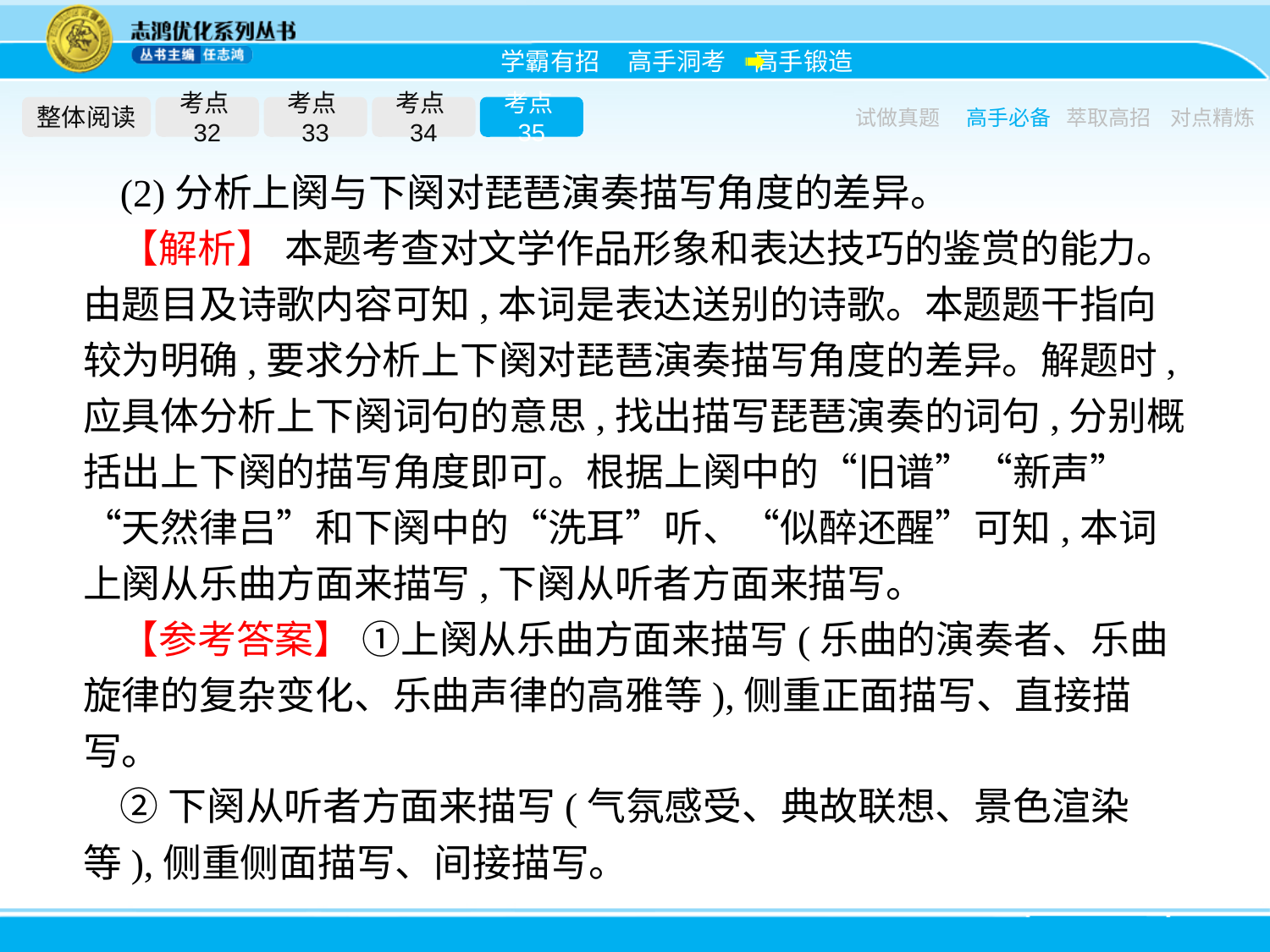

整体阅读
考点32
考点33
考点34
考点35
试做真题
高手必备
萃取高招
对点精炼
(2)分析上阕与下阕对琵琶演奏描写角度的差异。
【解析】 本题考查对文学作品形象和表达技巧的鉴赏的能力。由题目及诗歌内容可知,本词是表达送别的诗歌。本题题干指向较为明确,要求分析上下阕对琵琶演奏描写角度的差异。解题时,应具体分析上下阕词句的意思,找出描写琵琶演奏的词句,分别概括出上下阕的描写角度即可。根据上阕中的“旧谱”“新声”“天然律吕”和下阕中的“洗耳”听、“似醉还醒”可知,本词上阕从乐曲方面来描写,下阕从听者方面来描写。
【参考答案】 ①上阕从乐曲方面来描写(乐曲的演奏者、乐曲旋律的复杂变化、乐曲声律的高雅等),侧重正面描写、直接描写。
②下阕从听者方面来描写(气氛感受、典故联想、景色渲染等),侧重侧面描写、间接描写。